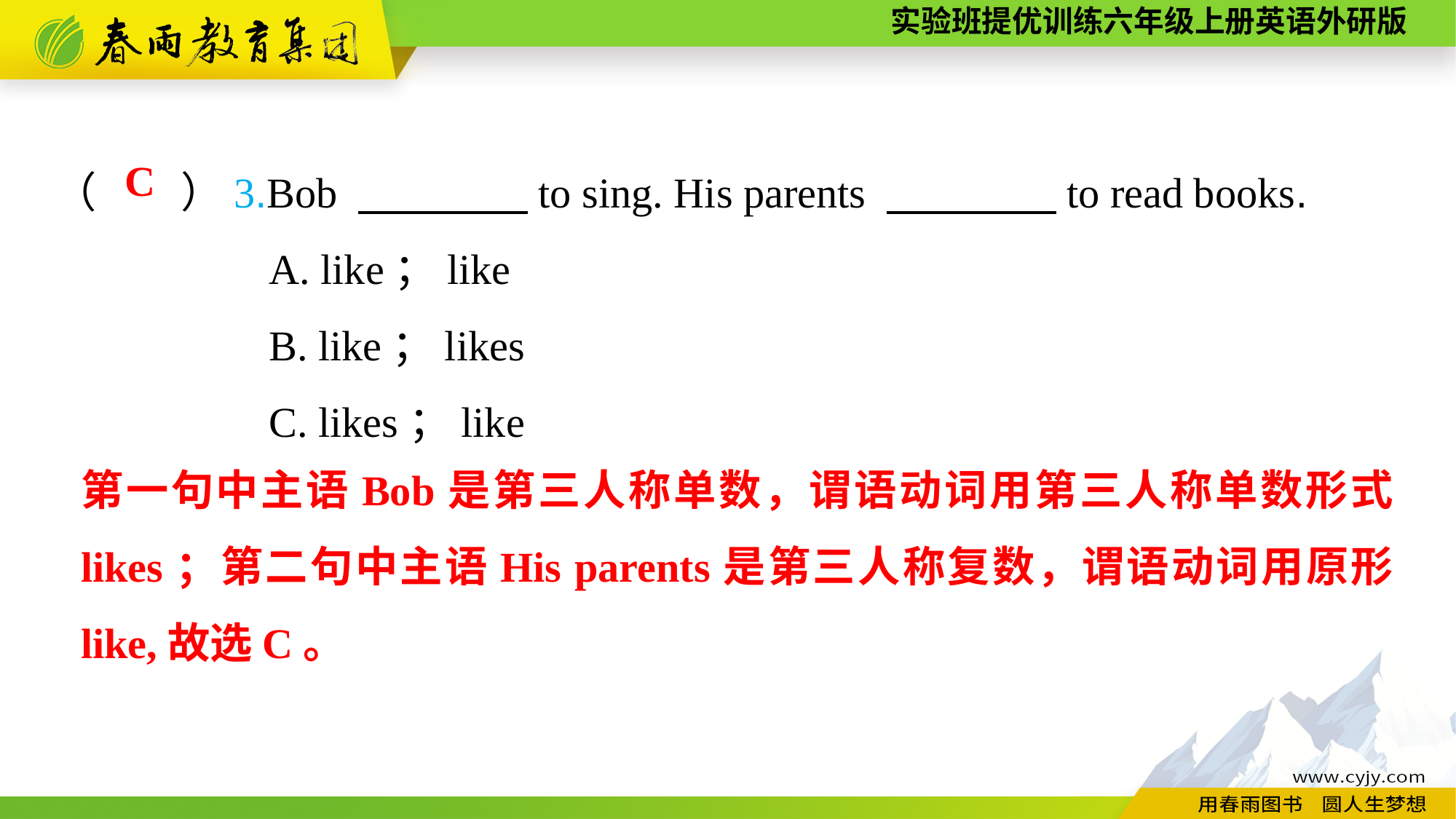

（　　）3.Bob 　　　　to sing. His parents 　　　　to read books.
A. like；like
B. like；likes
C. likes；like
C
第一句中主语Bob是第三人称单数，谓语动词用第三人称单数形式likes；第二句中主语His parents是第三人称复数，谓语动词用原形like,故选C。